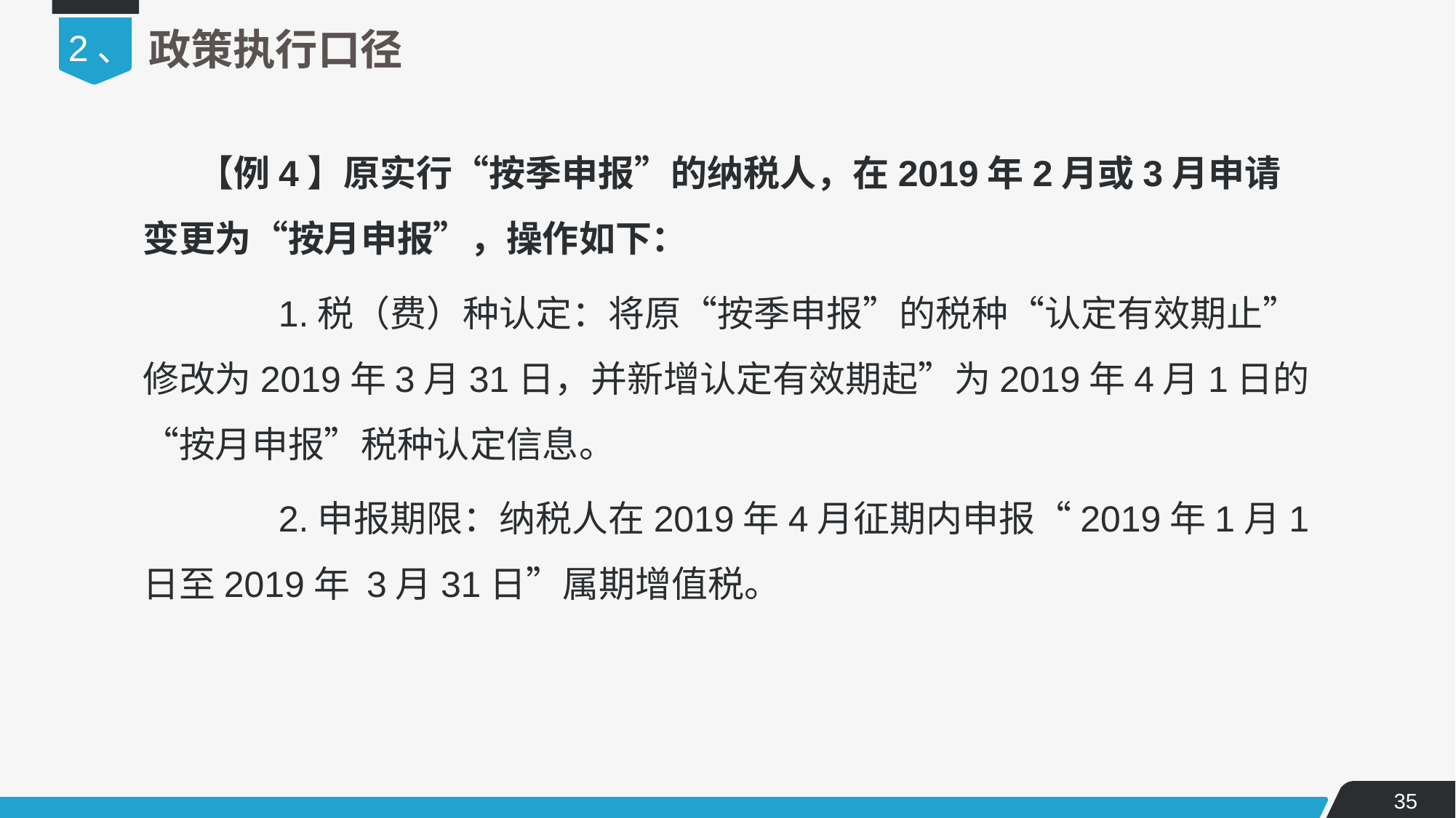

2、
政策执行口径
【例4】原实行“按季申报”的纳税人，在2019年2月或3月申请变更为“按月申报”，操作如下：
　　1.税（费）种认定：将原“按季申报”的税种“认定有效期止”修改为2019年3月31日，并新增认定有效期起”为2019年4月1日的“按月申报”税种认定信息。
　　2.申报期限：纳税人在2019年4月征期内申报“2019年1月1日至2019年 3月31日”属期增值税。